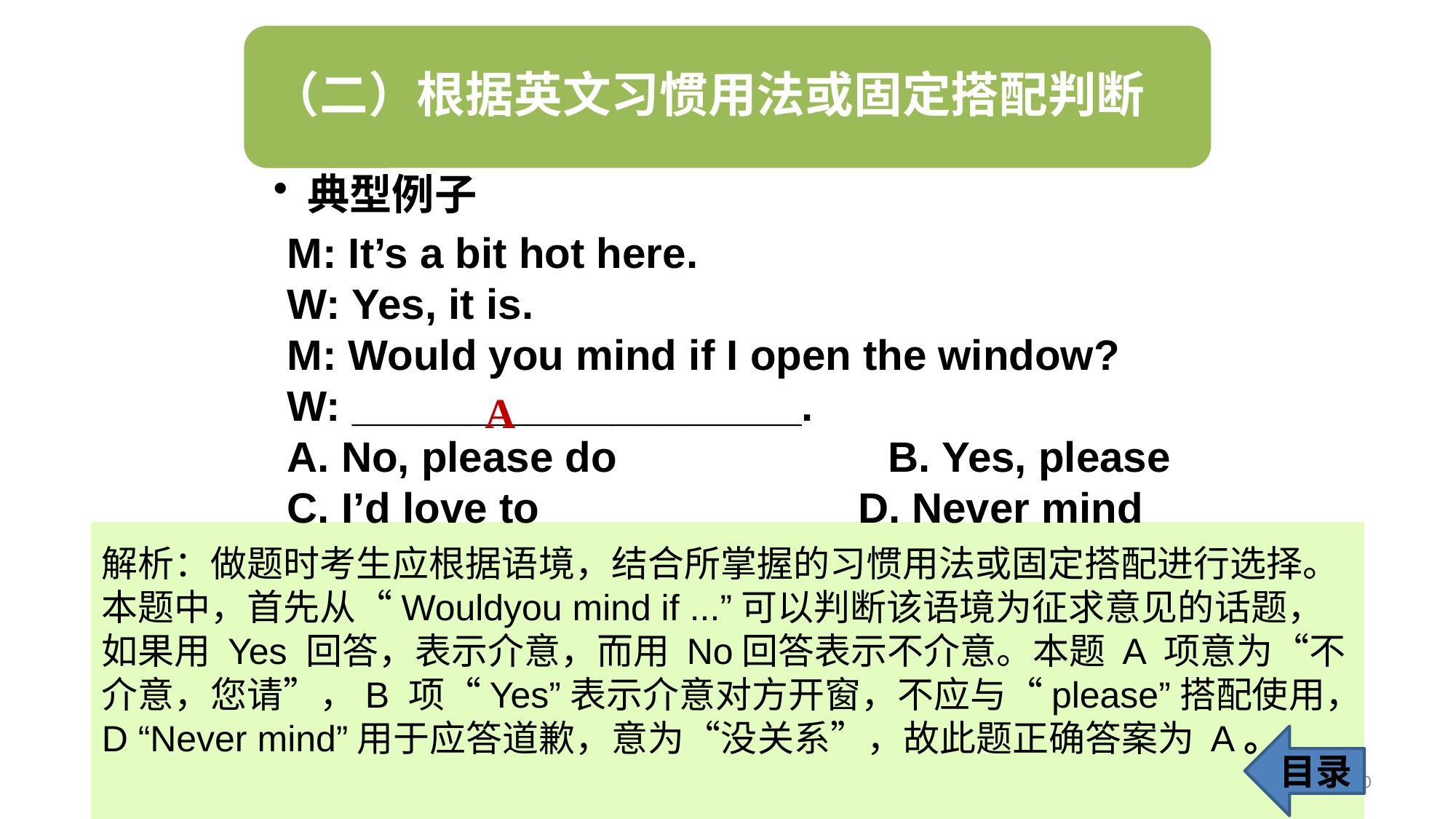

（二）根据英文习惯用法或固定搭配判断
典型例子
M: It’s a bit hot here.
W: Yes, it is.
M: Would you mind if I open the window?
W: ___________________.
A. No, please do                       B. Yes, please
C. I’d love to                           D. Never mind

A

解析：做题时考生应根据语境，结合所掌握的习惯用法或固定搭配进行选择。本题中，首先从“Wouldyou mind if ...”可以判断该语境为征求意见的话题，如果用 Yes 回答，表示介意，而用 No回答表示不介意。本题 A 项意为“不介意，您请”，B 项“Yes”表示介意对方开窗，不应与“please”搭配使用，D “Never mind”用于应答道歉，意为“没关系”，故此题正确答案为 A。
目录
10